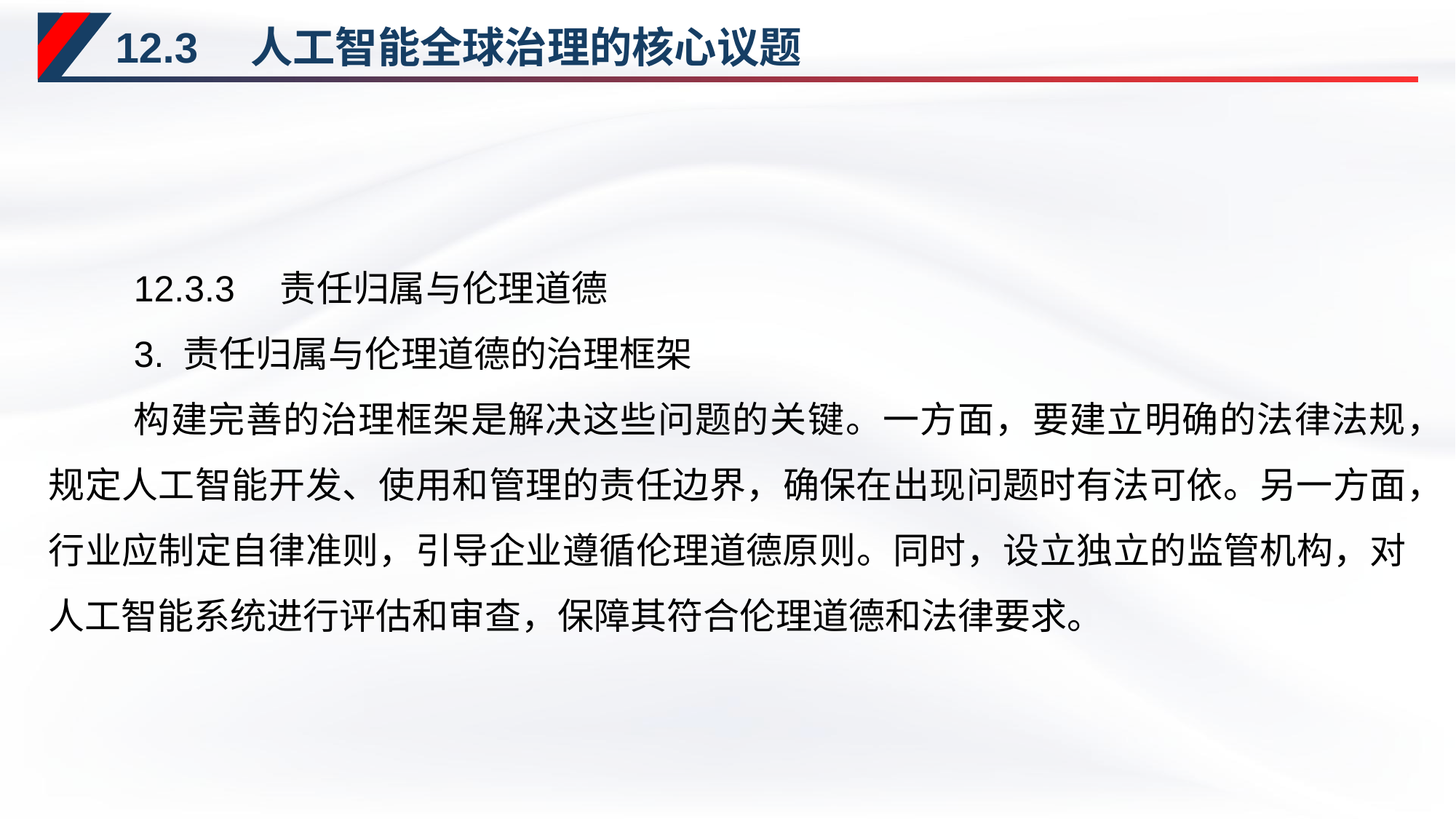

# 12.3　人工智能全球治理的核心议题
12.3.3　责任归属与伦理道德
3. 责任归属与伦理道德的治理框架
构建完善的治理框架是解决这些问题的关键。一方面，要建立明确的法律法规，规定人工智能开发、使用和管理的责任边界，确保在出现问题时有法可依。另一方面，行业应制定自律准则，引导企业遵循伦理道德原则。同时，设立独立的监管机构，对人工智能系统进行评估和审查，保障其符合伦理道德和法律要求。